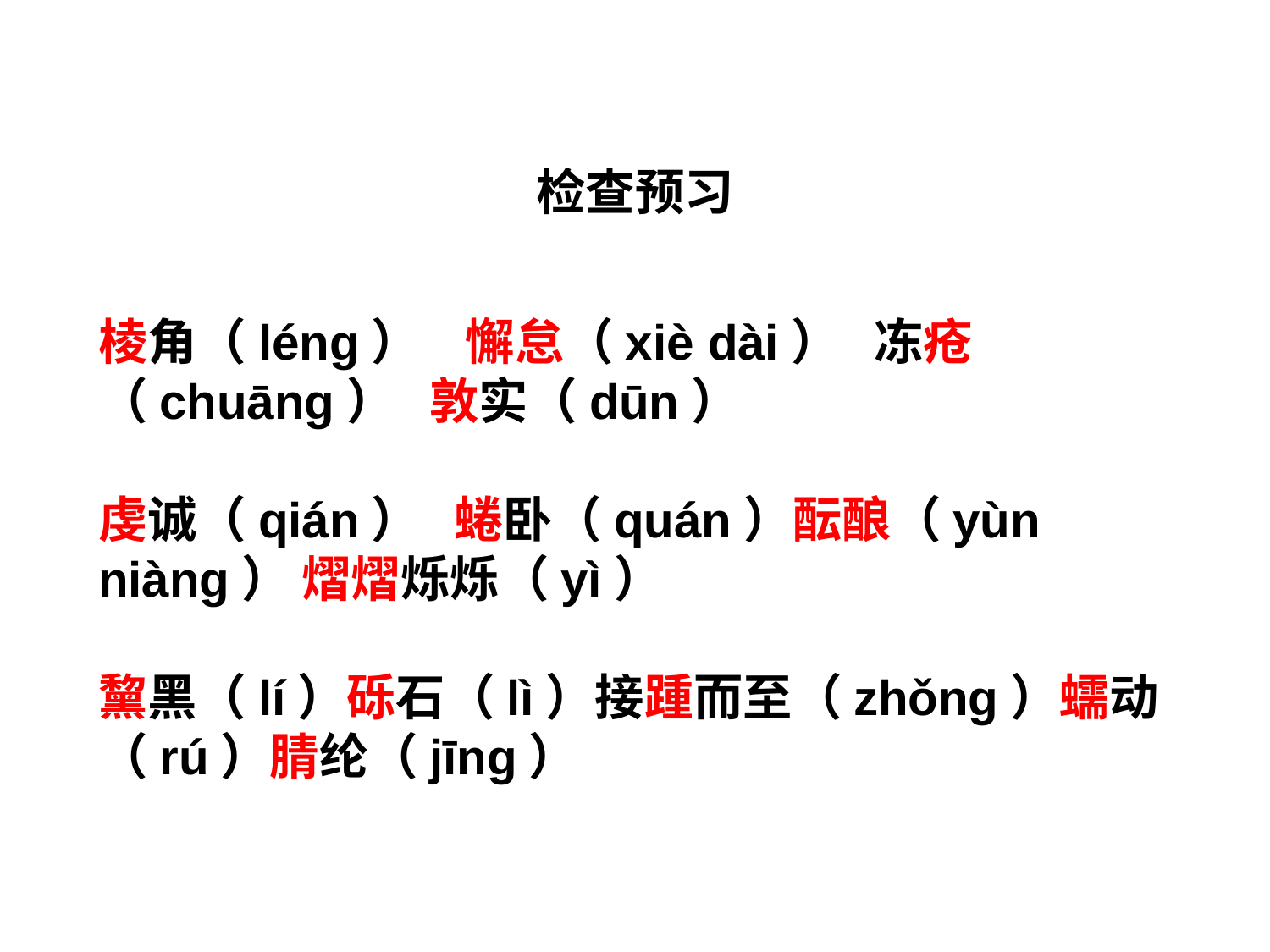

检查预习
棱角（léng）    懈怠（xiè dài）   冻疮（chuāng）   敦实（dūn）

虔诚（qián）   蜷卧（quán）酝酿（yùn niàng） 熠熠烁烁（yì）

黧黑（lí）砾石（lì）接踵而至（zhǒng）蠕动（rú）腈纶（jīng）